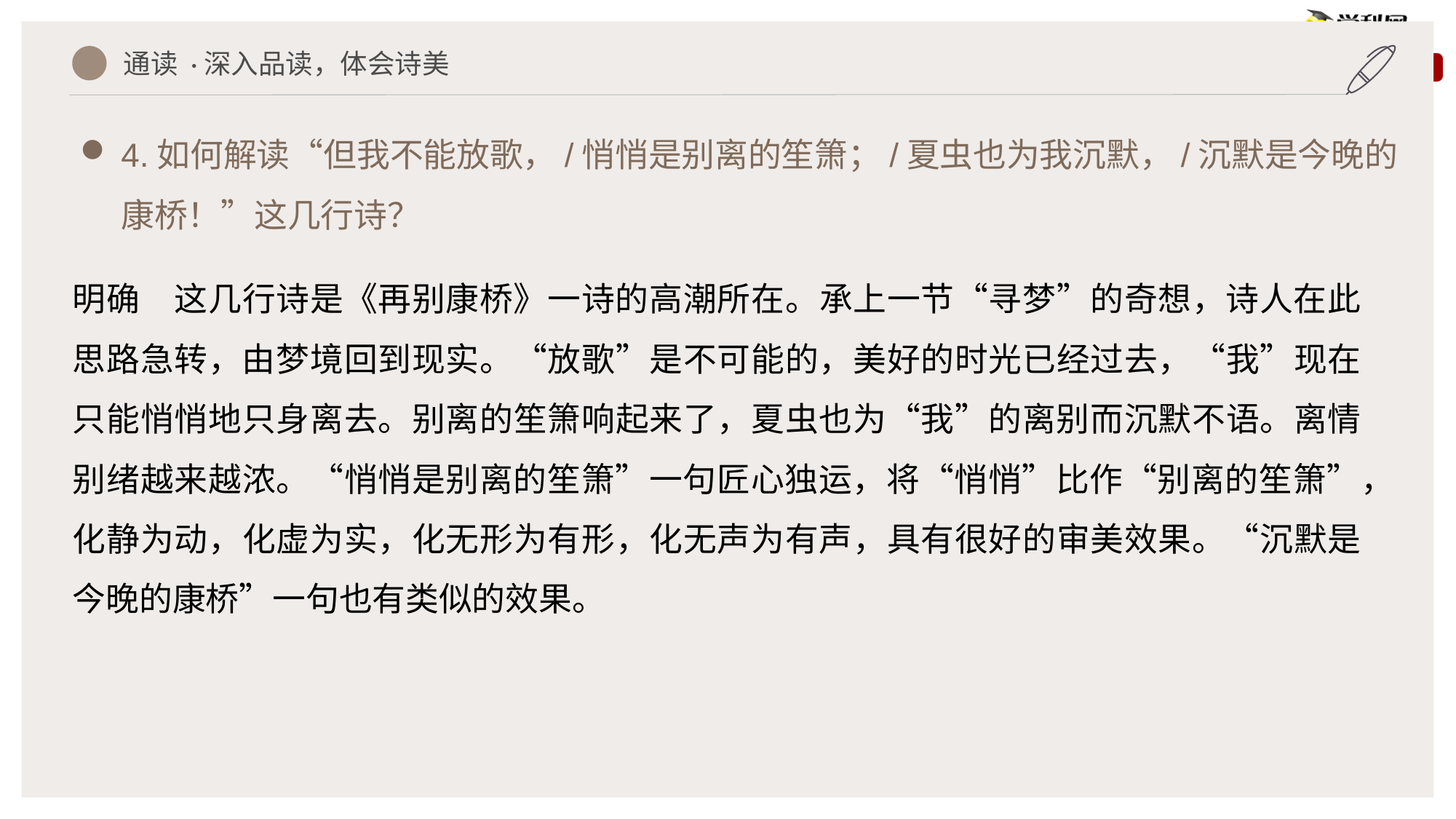

通读 ·深入品读，体会诗美

4.如何解读“但我不能放歌，/悄悄是别离的笙箫；/夏虫也为我沉默，/沉默是今晚的康桥！”这几行诗？
明确　这几行诗是《再别康桥》一诗的高潮所在。承上一节“寻梦”的奇想，诗人在此思路急转，由梦境回到现实。“放歌”是不可能的，美好的时光已经过去，“我”现在只能悄悄地只身离去。别离的笙箫响起来了，夏虫也为“我”的离别而沉默不语。离情别绪越来越浓。“悄悄是别离的笙箫”一句匠心独运，将“悄悄”比作“别离的笙箫”，化静为动，化虚为实，化无形为有形，化无声为有声，具有很好的审美效果。“沉默是今晚的康桥”一句也有类似的效果。